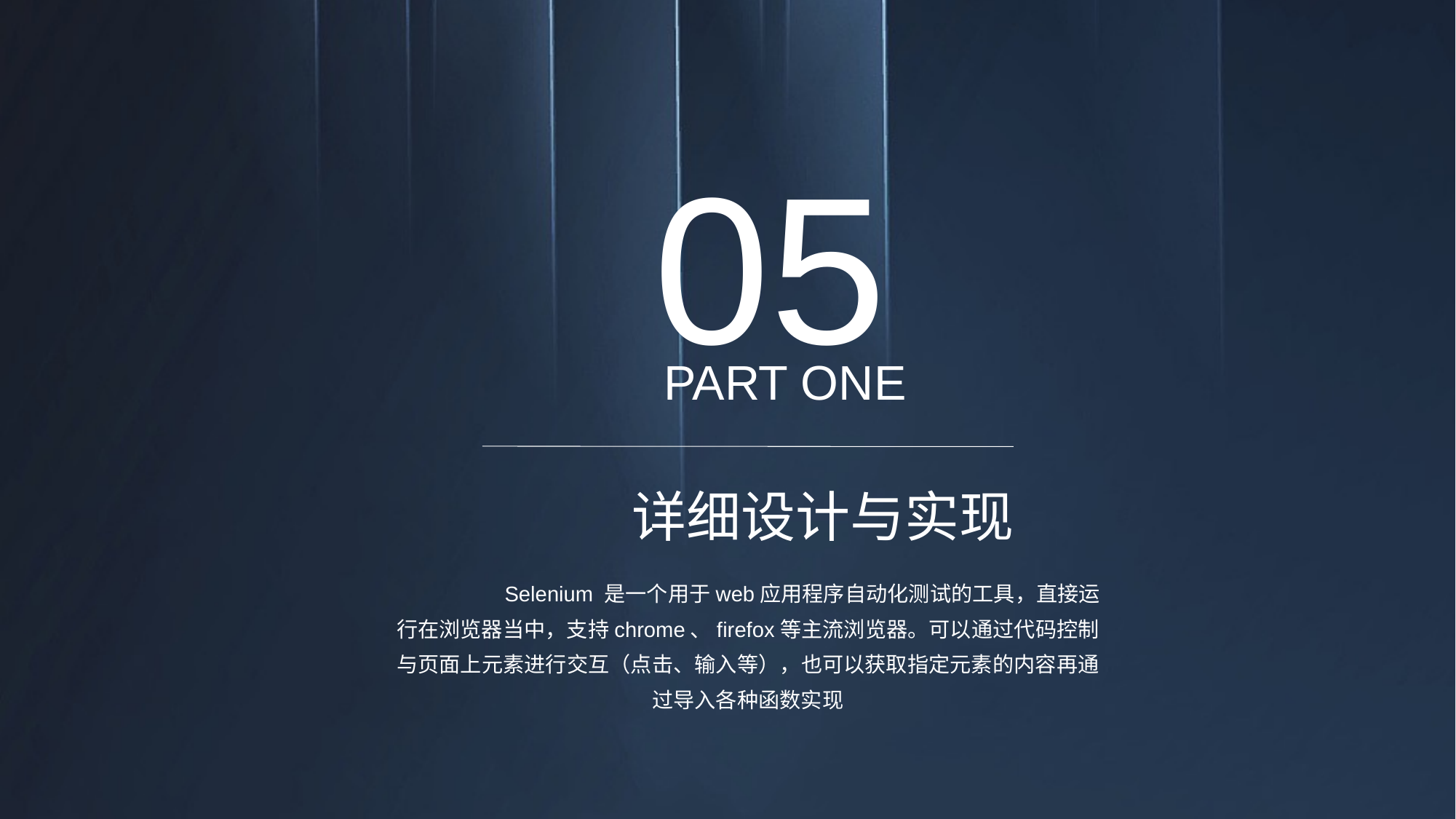

05
PART ONE

详细设计与实现

	Selenium 是一个用于web应用程序自动化测试的工具，直接运行在浏览器当中，支持chrome、firefox等主流浏览器。可以通过代码控制与页面上元素进行交互（点击、输入等），也可以获取指定元素的内容再通过导入各种函数实现